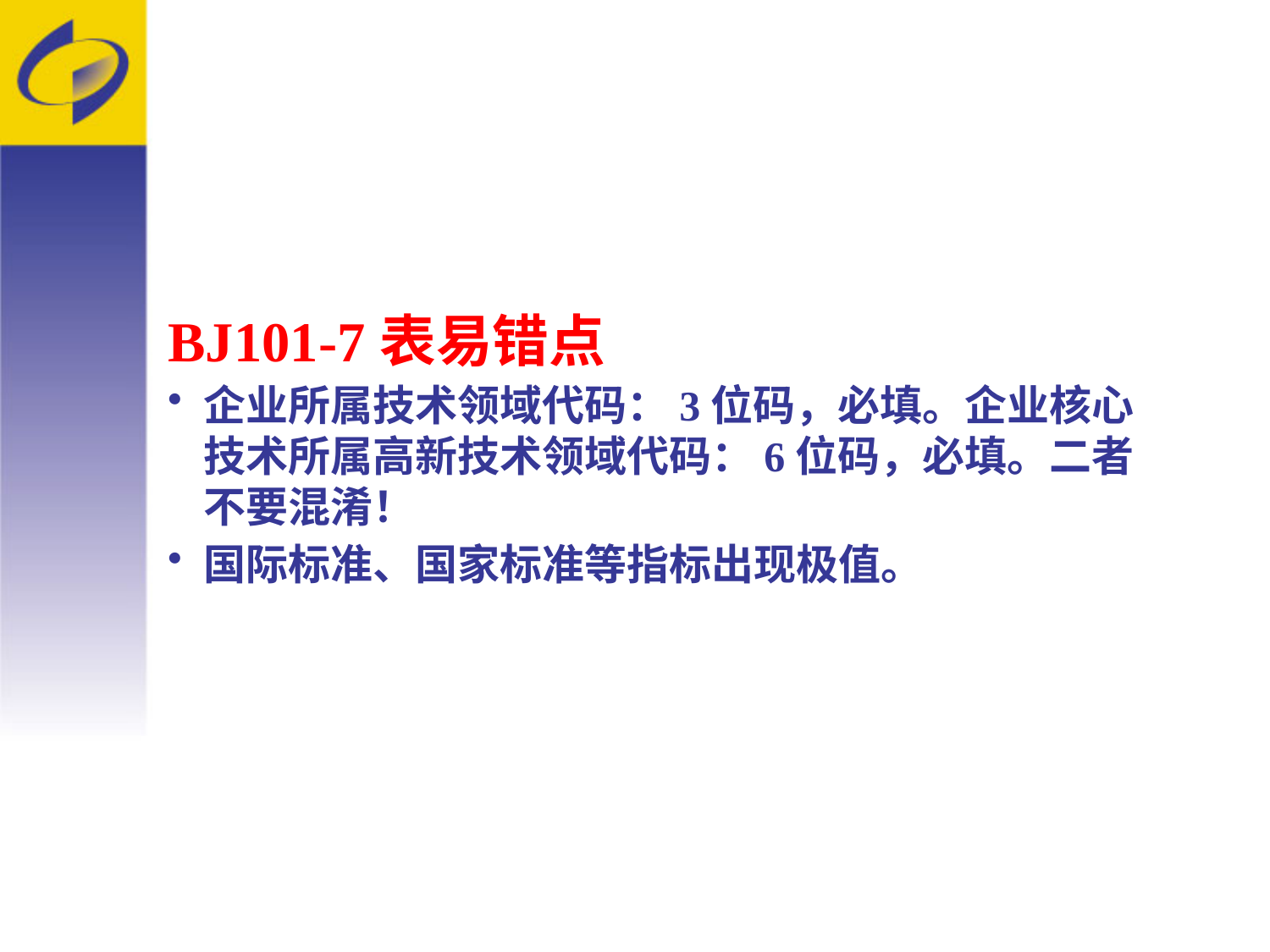

BJ101-7表易错点
企业所属技术领域代码：3位码，必填。企业核心技术所属高新技术领域代码：6位码，必填。二者不要混淆！
国际标准、国家标准等指标出现极值。